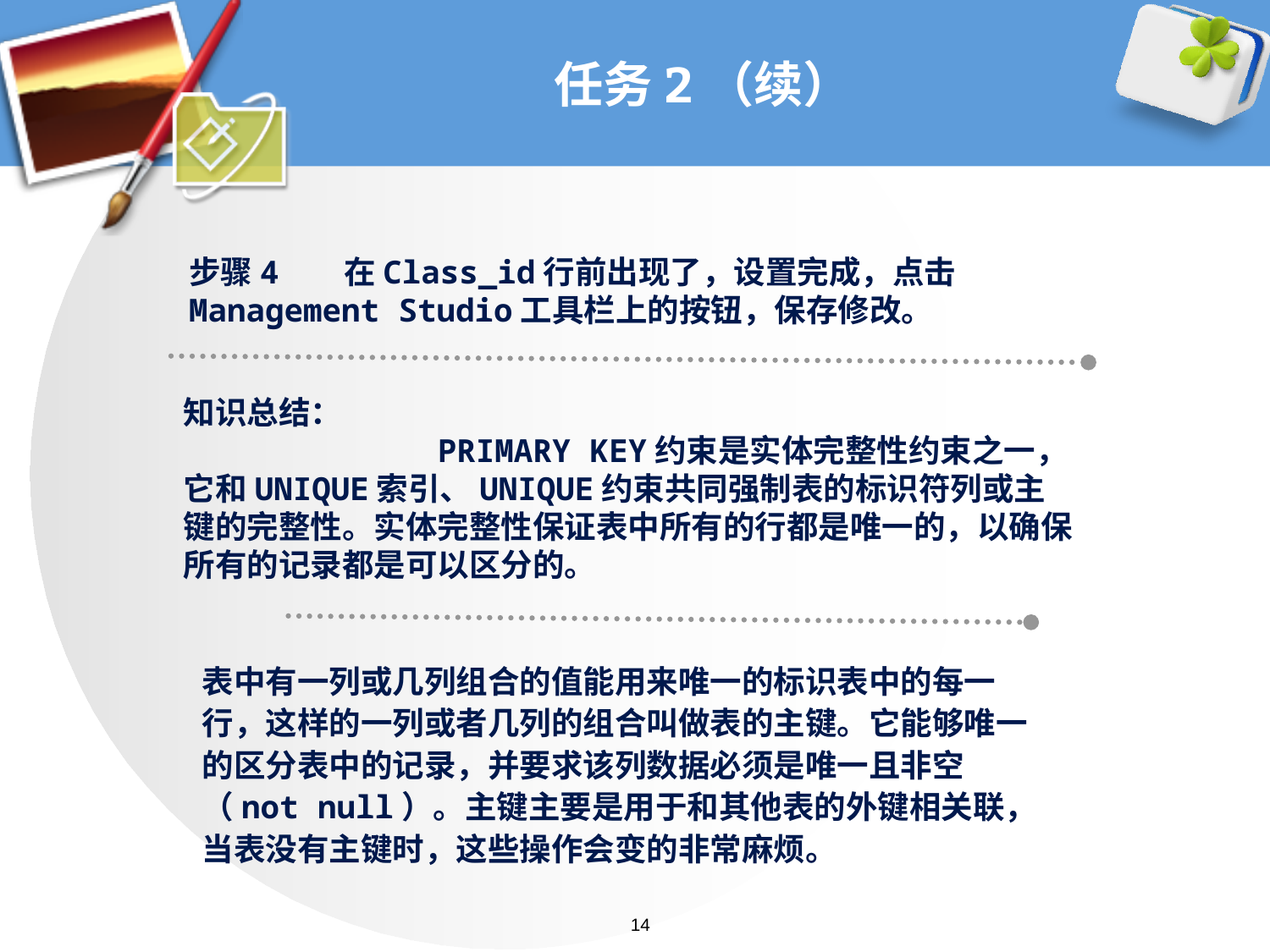

# 任务2（续）
步骤4   在Class_id行前出现了，设置完成，点击Management Studio工具栏上的按钮，保存修改。

知识总结：
        	PRIMARY KEY约束是实体完整性约束之一，它和UNIQUE索引、UNIQUE约束共同强制表的标识符列或主键的完整性。实体完整性保证表中所有的行都是唯一的，以确保所有的记录都是可以区分的。

表中有一列或几列组合的值能用来唯一的标识表中的每一行，这样的一列或者几列的组合叫做表的主键。它能够唯一的区分表中的记录，并要求该列数据必须是唯一且非空（not null）。主键主要是用于和其他表的外键相关联，当表没有主键时，这些操作会变的非常麻烦。
14